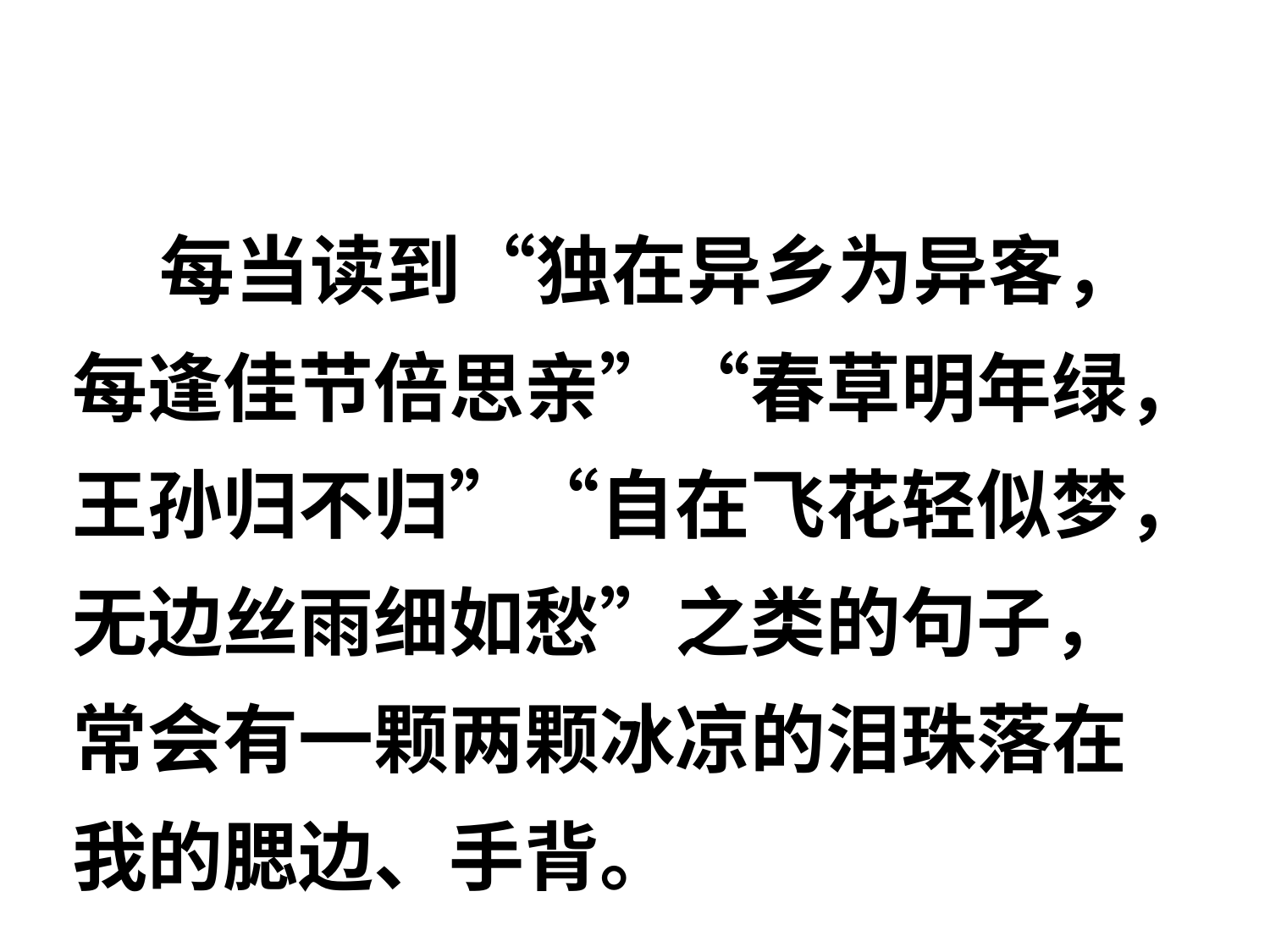

每当读到“独在异乡为异客，每逢佳节倍思亲”“春草明年绿，王孙归不归”“自在飞花轻似梦，无边丝雨细如愁”之类的句子，常会有一颗两颗冰凉的泪珠落在我的腮边、手背。